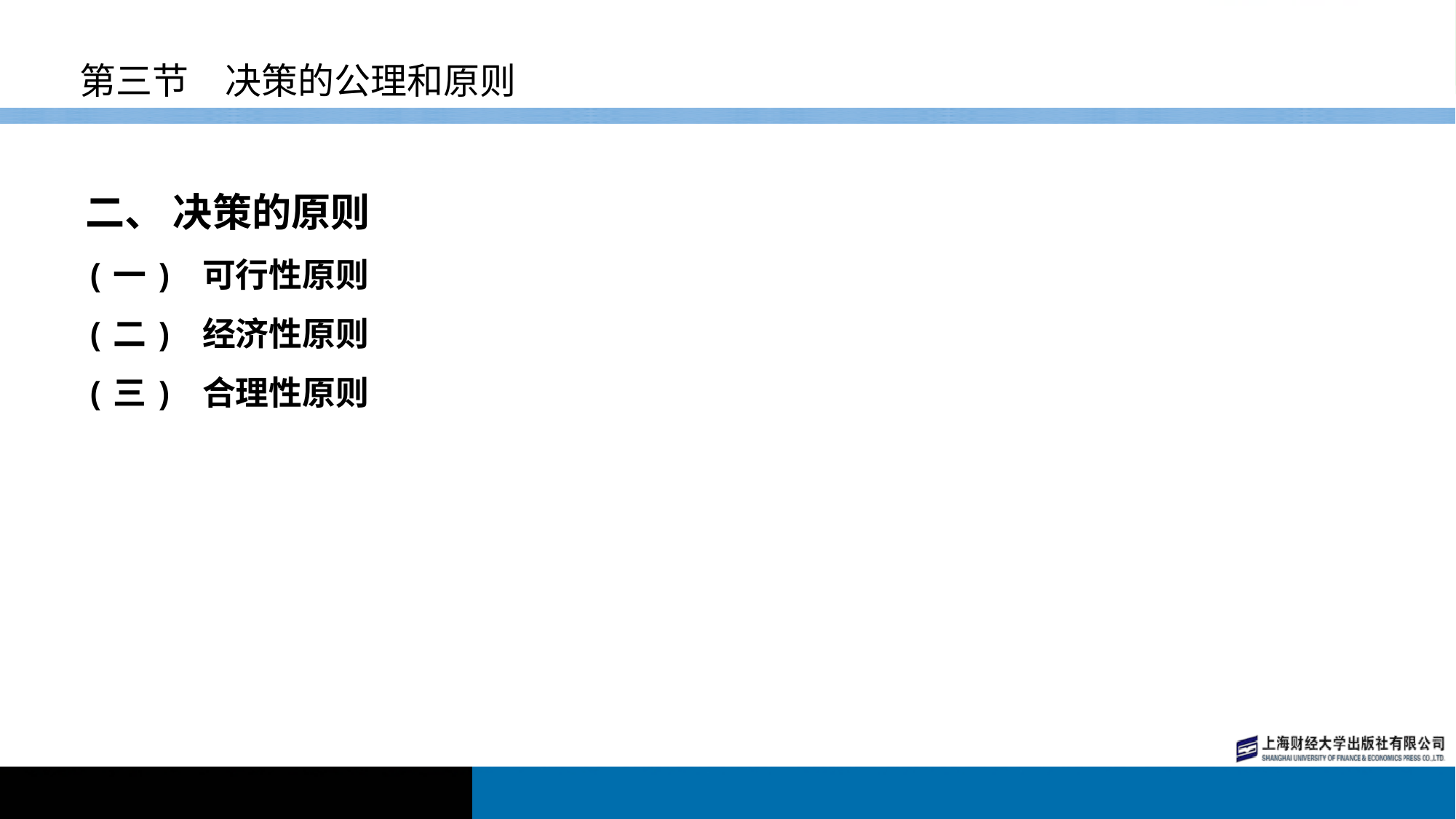

# 第三节　决策的公理和原则
二、 决策的原则
(一) 可行性原则
(二) 经济性原则
(三) 合理性原则
10